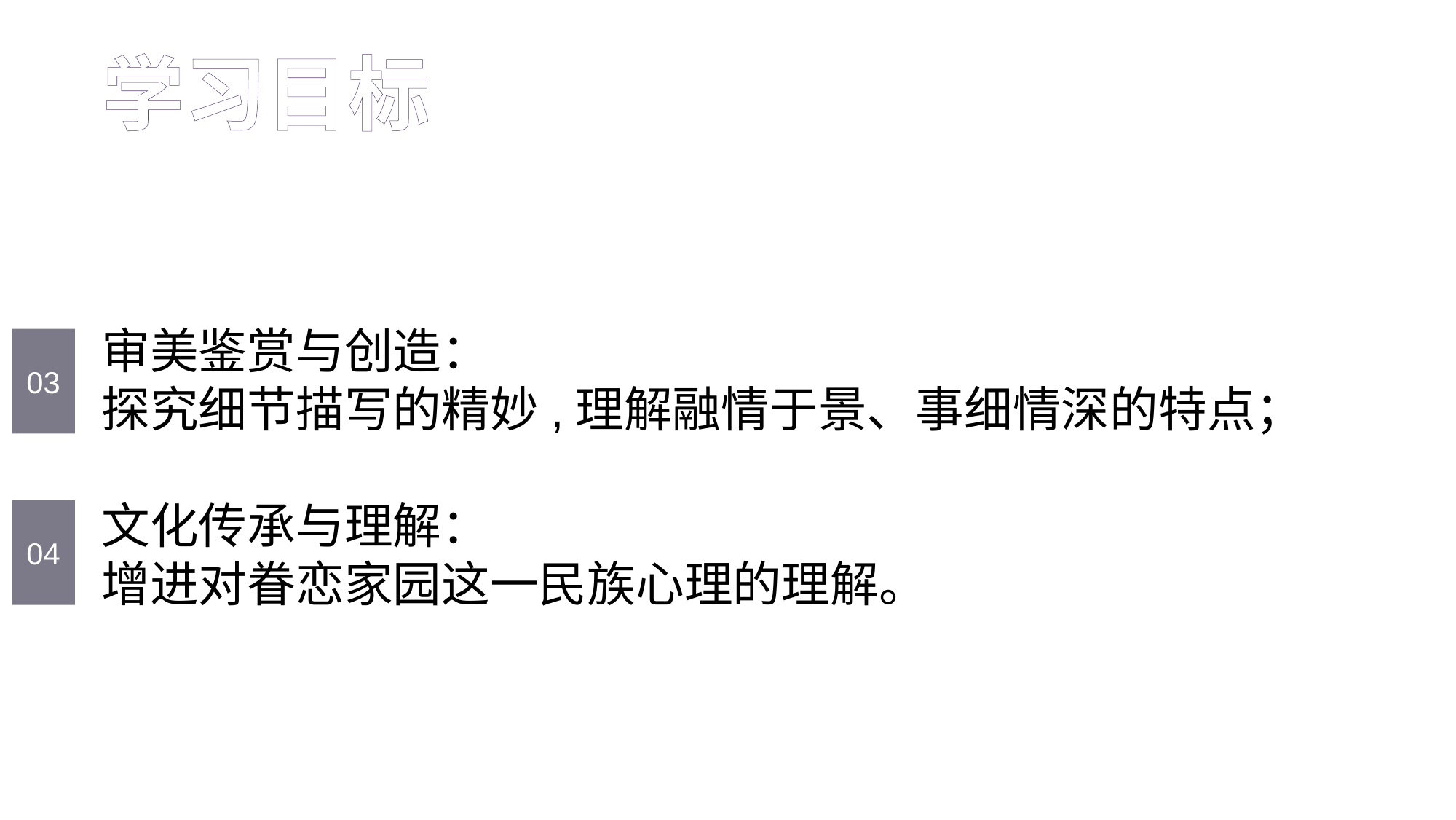

学习目标
审美鉴赏与创造：
探究细节描写的精妙,理解融情于景、事细情深的特点；

文化传承与理解：
增进对眷恋家园这一民族心理的理解。
03
04